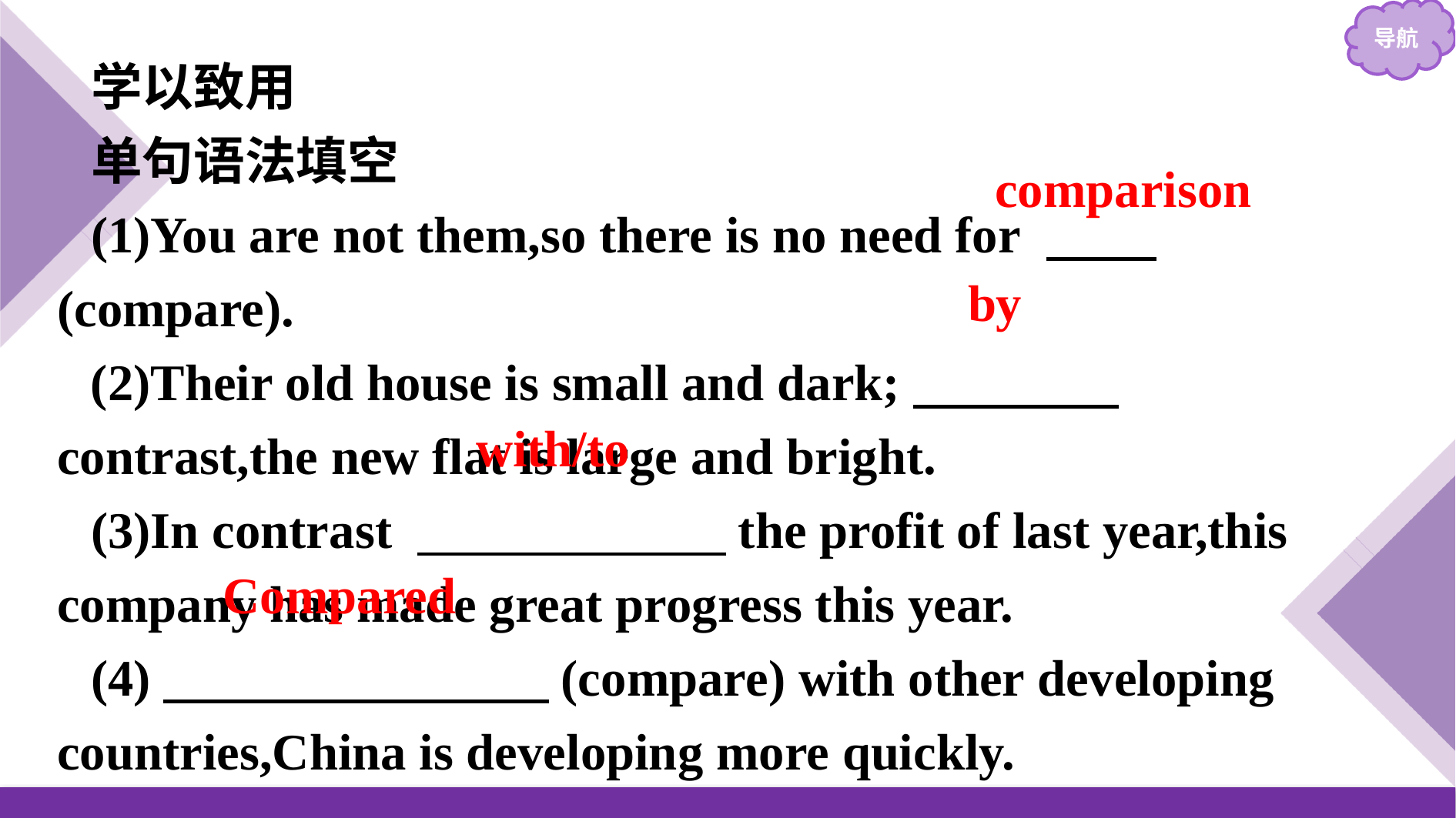

学以致用
单句语法填空
(1)You are not them,so there is no need for 　      (compare).
(2)Their old house is small and dark;　　　　 contrast,the new flat is large and bright.
(3)In contrast 　　　　　　the profit of last year,this company has made great progress this year.
(4)　　　　　　　 (compare) with other developing countries,China is developing more quickly.
comparison
by
with/to
Compared